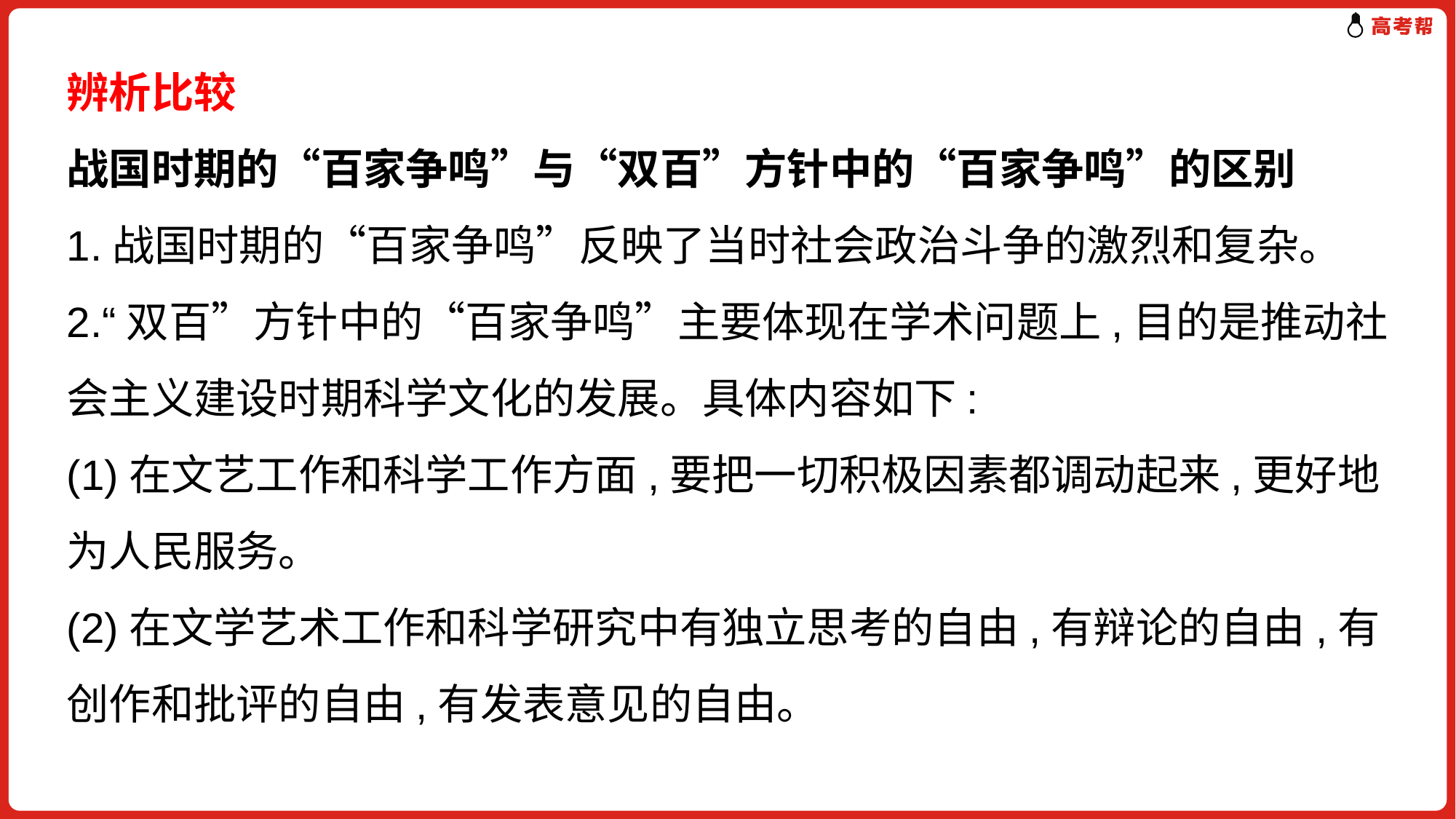

辨析比较
战国时期的“百家争鸣”与“双百”方针中的“百家争鸣”的区别
1.战国时期的“百家争鸣”反映了当时社会政治斗争的激烈和复杂。
2.“双百”方针中的“百家争鸣”主要体现在学术问题上,目的是推动社会主义建设时期科学文化的发展。具体内容如下:
(1)在文艺工作和科学工作方面,要把一切积极因素都调动起来,更好地为人民服务。
(2)在文学艺术工作和科学研究中有独立思考的自由,有辩论的自由,有创作和批评的自由,有发表意见的自由。